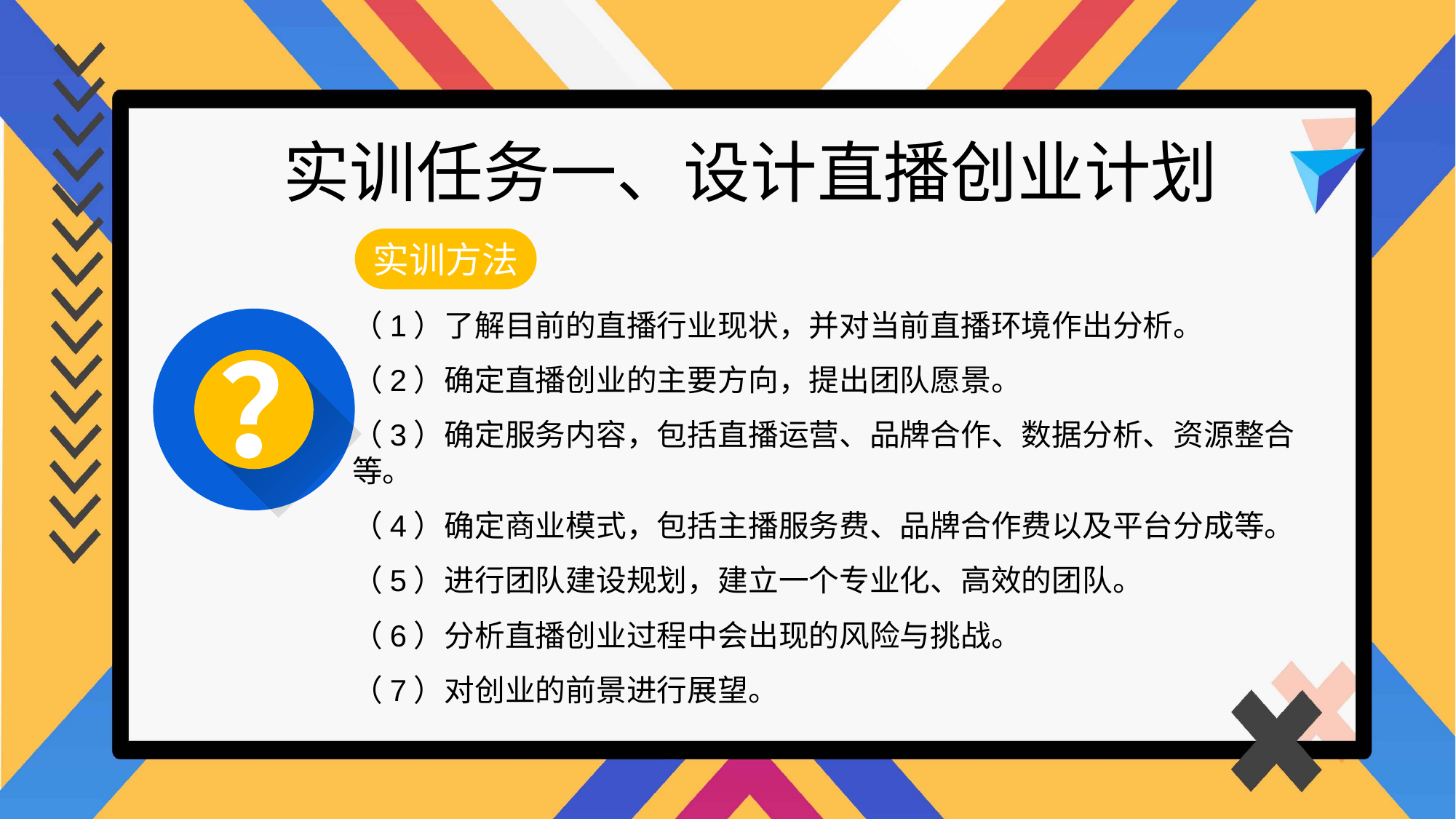

实训任务一、设计直播创业计划
实训方法
（1）了解目前的直播行业现状，并对当前直播环境作出分析。
（2）确定直播创业的主要方向，提出团队愿景。
（3）确定服务内容，包括直播运营、品牌合作、数据分析、资源整合等。
（4）确定商业模式，包括主播服务费、品牌合作费以及平台分成等。
（5）进行团队建设规划，建立一个专业化、高效的团队。
（6）分析直播创业过程中会出现的风险与挑战。
（7）对创业的前景进行展望。